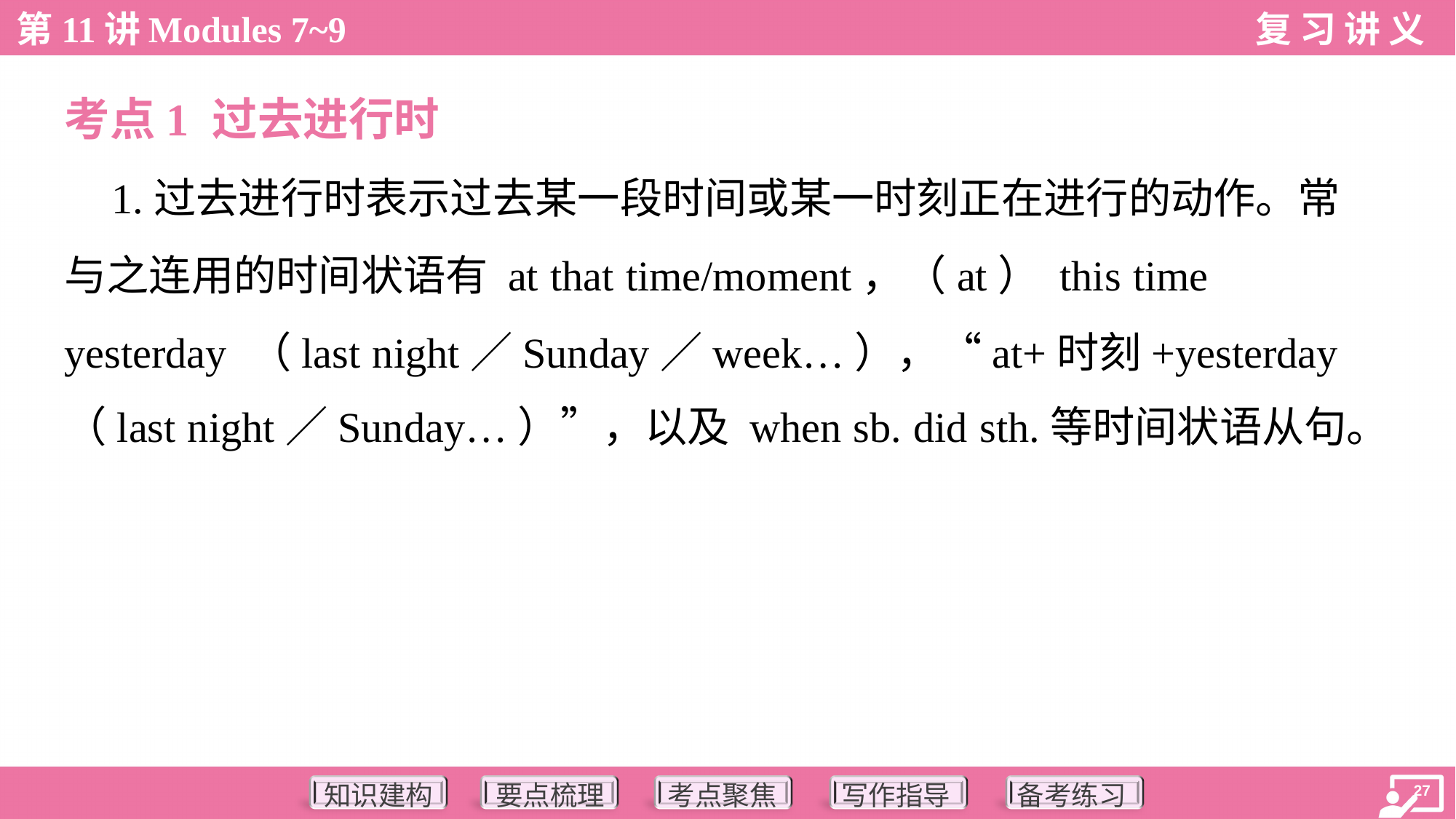

考点1 过去进行时
    1.过去进行时表示过去某一段时间或某一时刻正在进行的动作。常
与之连用的时间状语有 at that time/moment，（at） this time
yesterday （last night／Sunday／week…），“at+时刻+yesterday
（last night／Sunday…）”，以及 when sb. did sth.等时间状语从句。